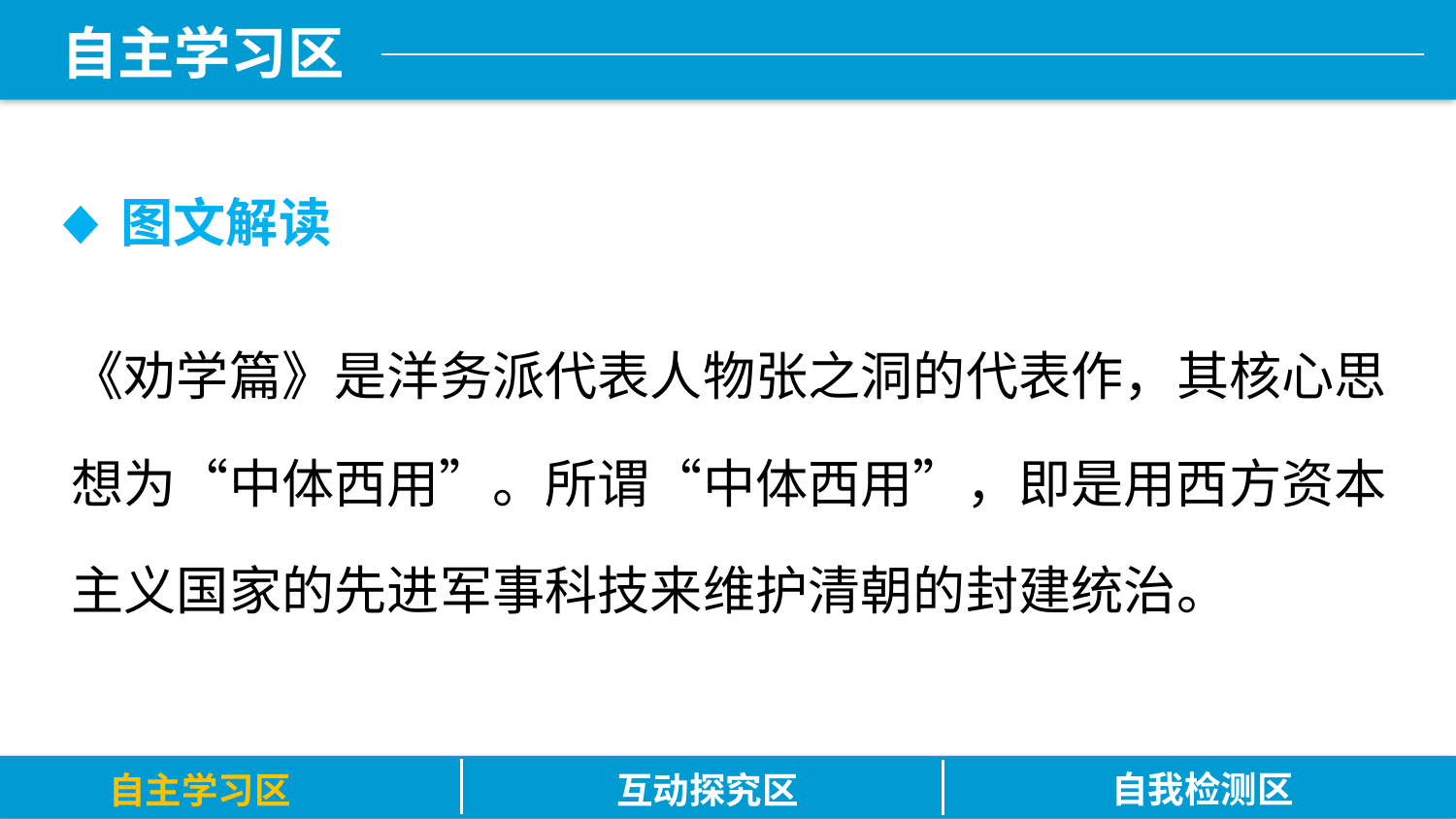

图文解读

《劝学篇》是洋务派代表人物张之洞的代表作，其核心思想为“中体西用”。所谓“中体西用”，即是用西方资本主义国家的先进军事科技来维护清朝的封建统治。
自我检测区
自主学习区
互动探究区